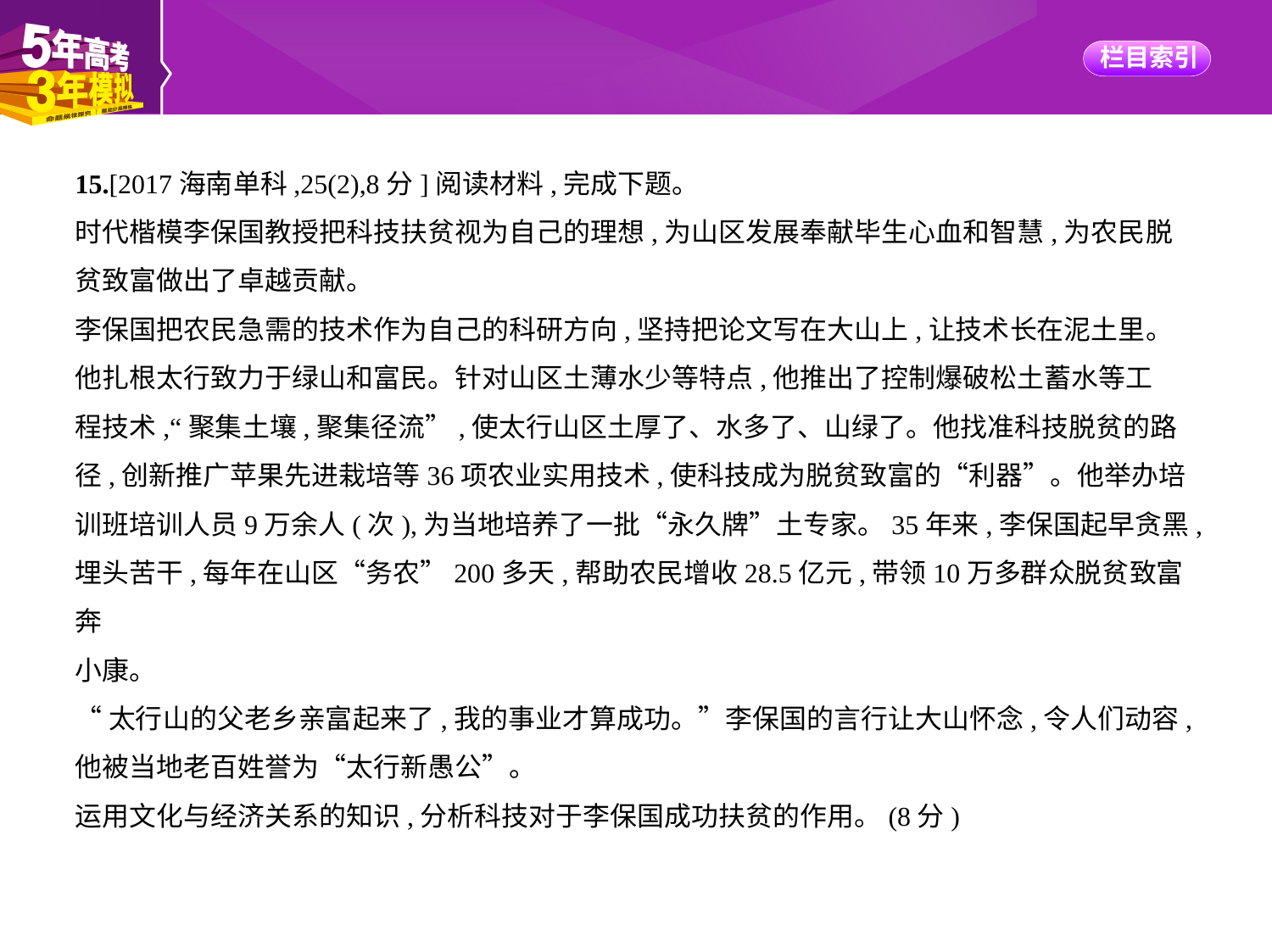

15.[2017海南单科,25(2),8分]阅读材料,完成下题。
时代楷模李保国教授把科技扶贫视为自己的理想,为山区发展奉献毕生心血和智慧,为农民脱
贫致富做出了卓越贡献。
李保国把农民急需的技术作为自己的科研方向,坚持把论文写在大山上,让技术长在泥土里。
他扎根太行致力于绿山和富民。针对山区土薄水少等特点,他推出了控制爆破松土蓄水等工
程技术,“聚集土壤,聚集径流”,使太行山区土厚了、水多了、山绿了。他找准科技脱贫的路
径,创新推广苹果先进栽培等36项农业实用技术,使科技成为脱贫致富的“利器”。他举办培
训班培训人员9万余人(次),为当地培养了一批“永久牌”土专家。35年来,李保国起早贪黑,
埋头苦干,每年在山区“务农”200多天,帮助农民增收28.5亿元,带领10万多群众脱贫致富奔
小康。
“太行山的父老乡亲富起来了,我的事业才算成功。”李保国的言行让大山怀念,令人们动容,
他被当地老百姓誉为“太行新愚公”。
运用文化与经济关系的知识,分析科技对于李保国成功扶贫的作用。(8分)